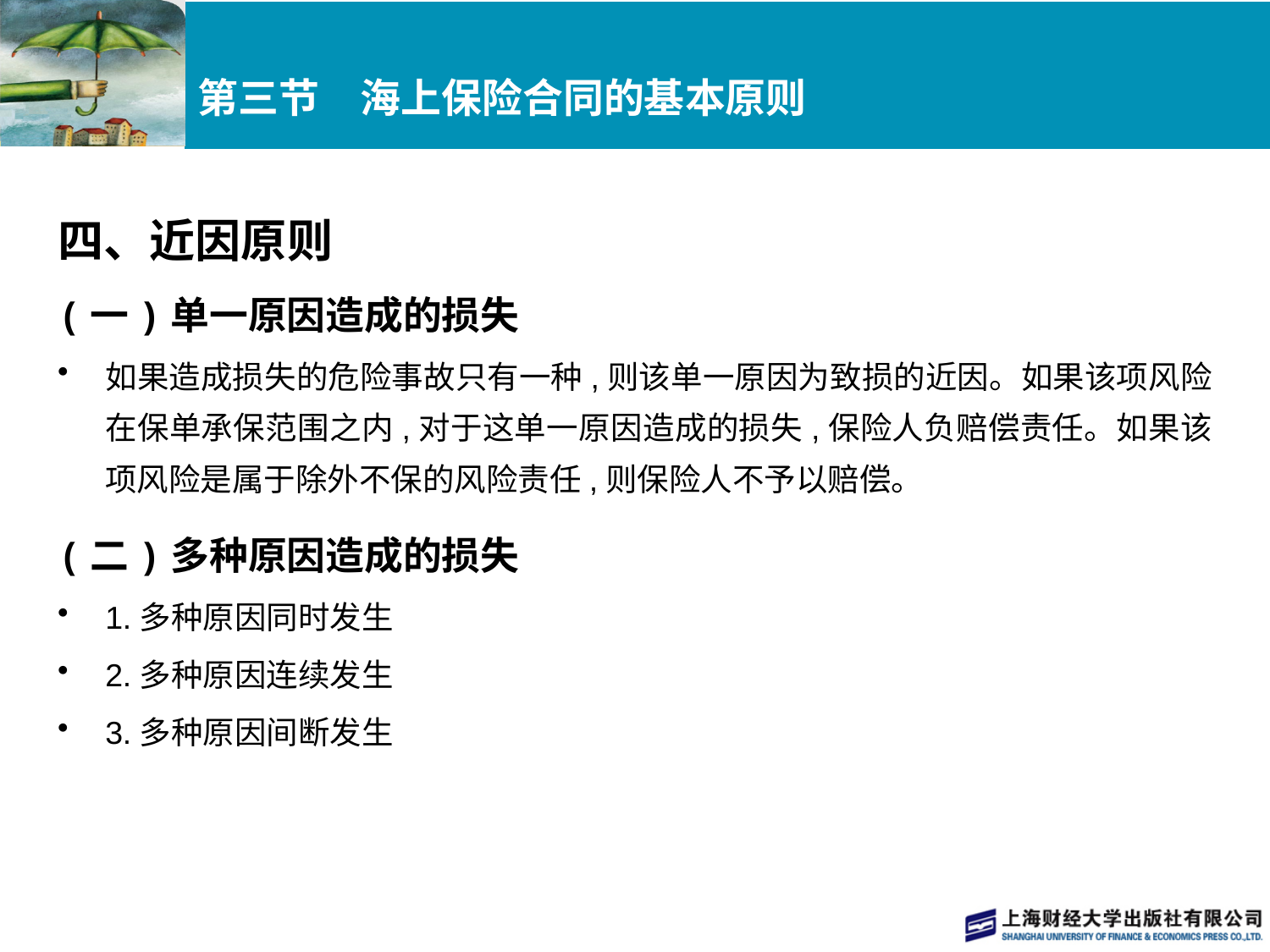

# 第三节　海上保险合同的基本原则
四、近因原则
(一)单一原因造成的损失
如果造成损失的危险事故只有一种,则该单一原因为致损的近因。如果该项风险在保单承保范围之内,对于这单一原因造成的损失,保险人负赔偿责任。如果该项风险是属于除外不保的风险责任,则保险人不予以赔偿。

(二)多种原因造成的损失
1.多种原因同时发生
2.多种原因连续发生
3.多种原因间断发生